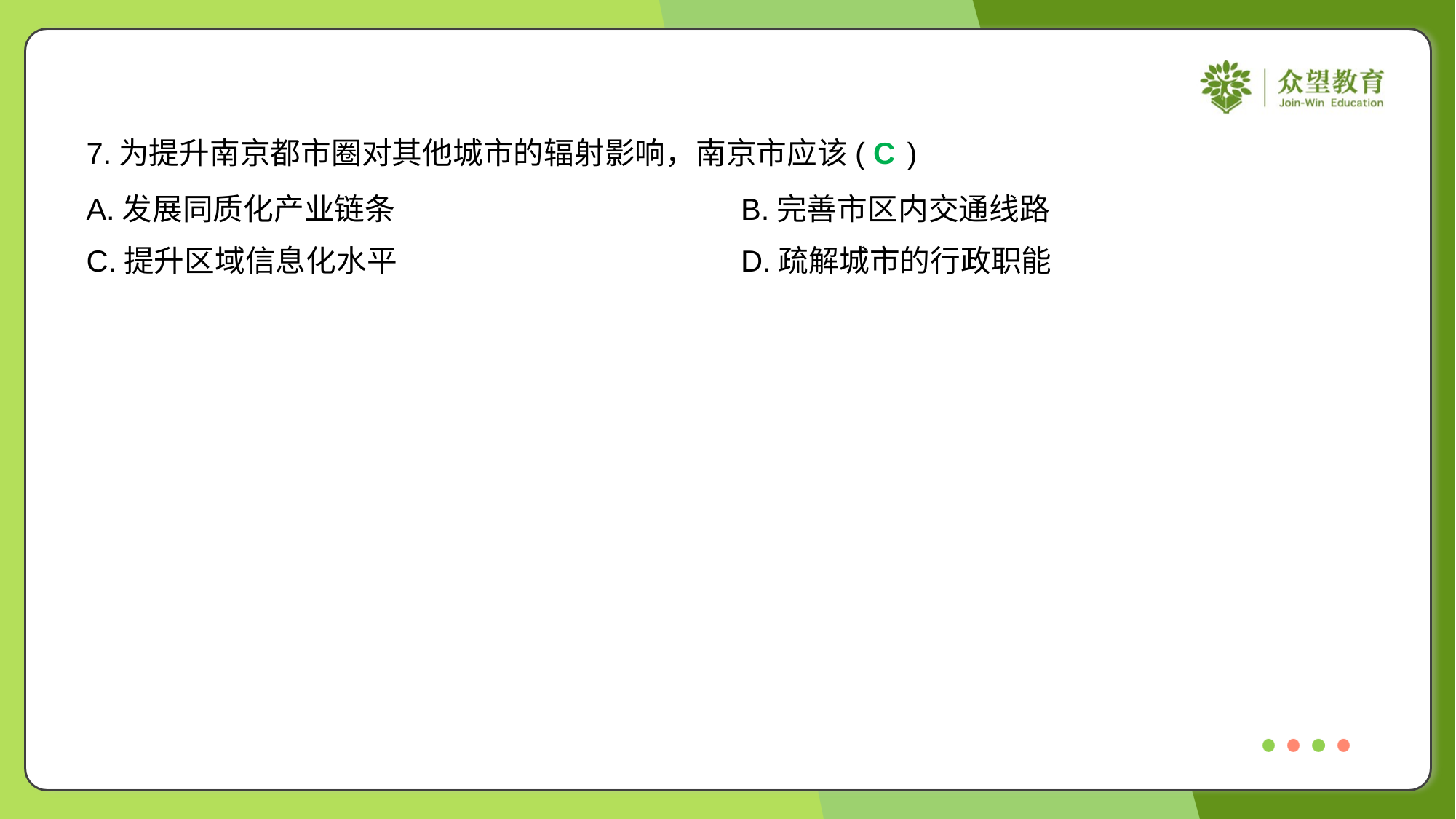

7.为提升南京都市圈对其他城市的辐射影响，南京市应该(     )
C
A.发展同质化产业链条	B.完善市区内交通线路
C.提升区域信息化水平	D.疏解城市的行政职能